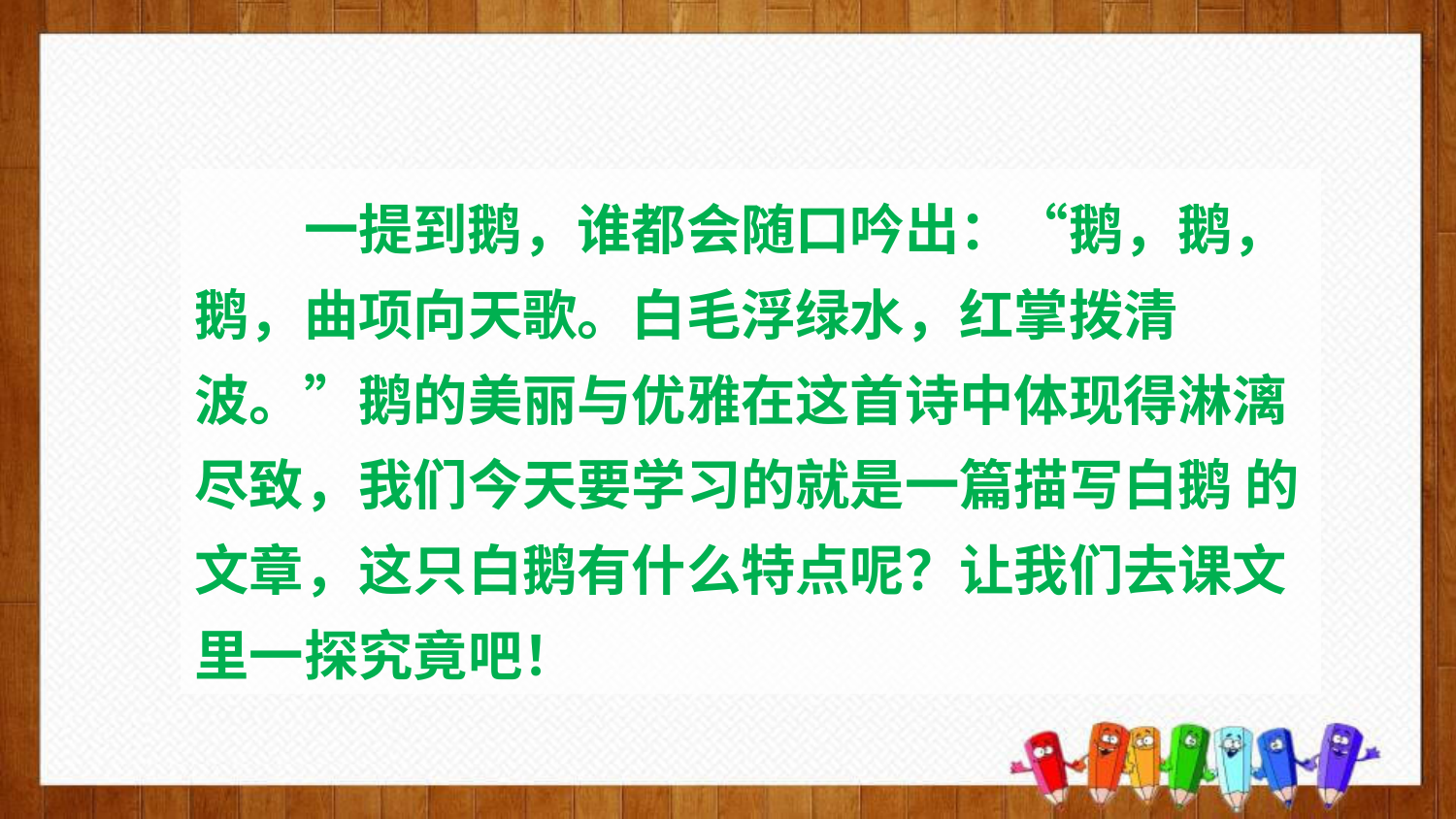

一提到鹅，谁都会随口吟出：“鹅，鹅，鹅，曲项向天歌。白毛浮绿水，红掌拨清波。”鹅的美丽与优雅在这首诗中体现得淋漓尽致，我们今天要学习的就是一篇描写白鹅 的文章，这只白鹅有什么特点呢？让我们去课文里一探究竟吧！